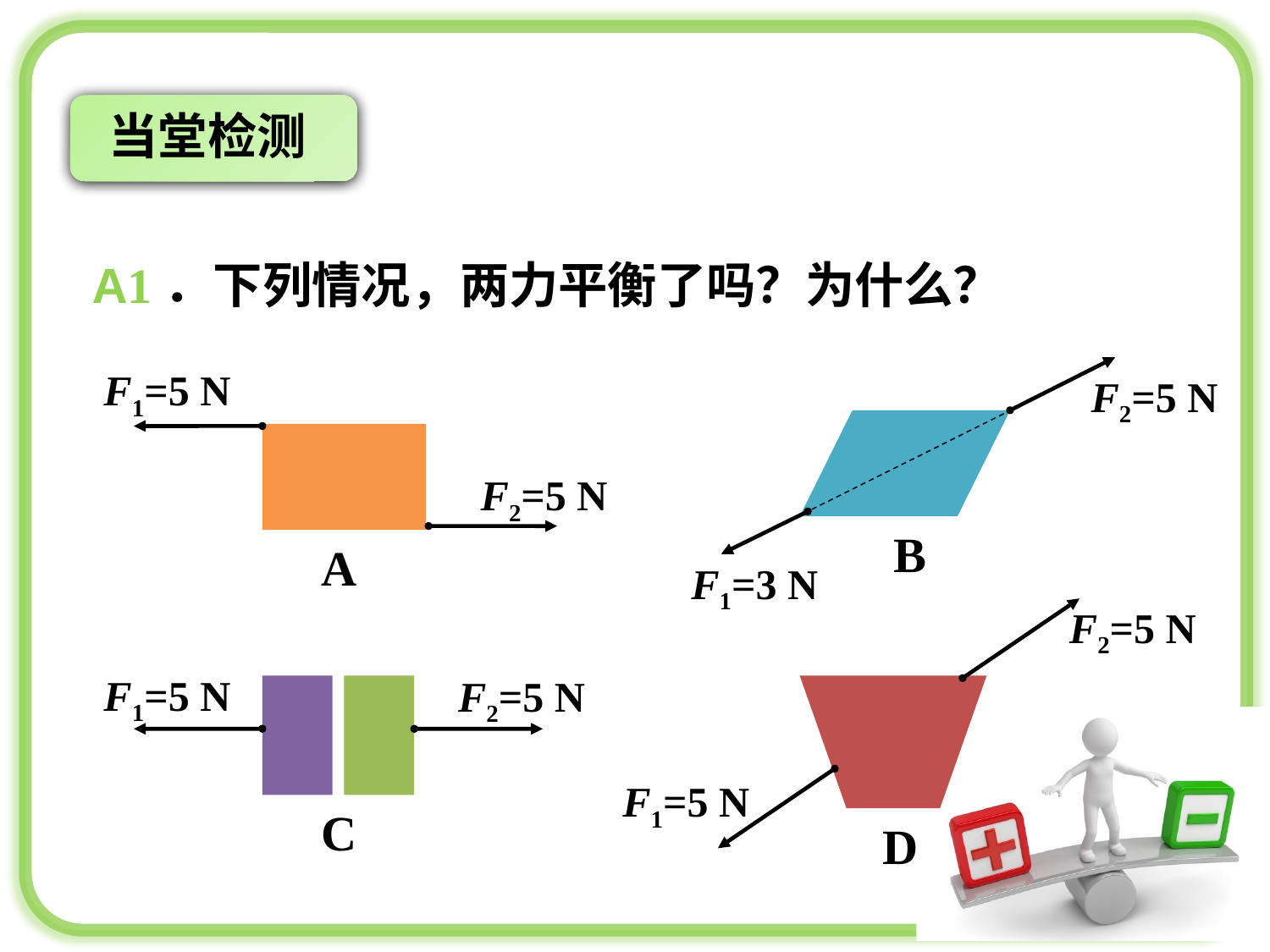

当堂检测
A1．下列情况，两力平衡了吗？为什么？
F1=5 N

F2=5 N

B

A
F1=3 N
F2=5 N

F1=5 N
F2=5 N

F1=5 N

C
D
F2=5 N